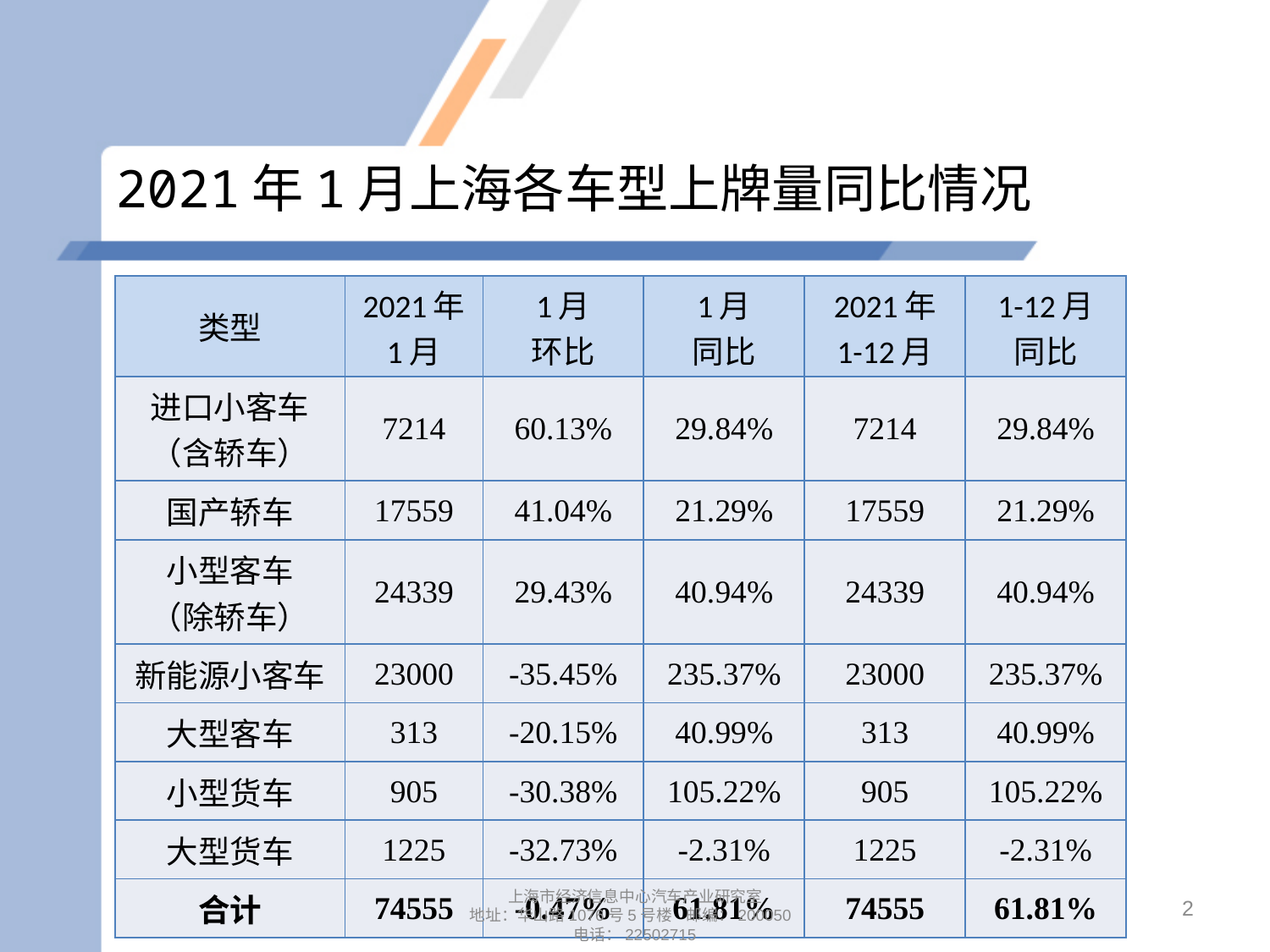

# 2021年1月上海各车型上牌量同比情况

| 类型 | 2021年 1月 | 1月 环比 | 1月 同比 | 2021年 1-12月 | 1-12月 同比 |
| --- | --- | --- | --- | --- | --- |
| 进口小客车 （含轿车） | 7214 | 60.13% | 29.84% | 7214 | 29.84% |
| 国产轿车 | 17559 | 41.04% | 21.29% | 17559 | 21.29% |
| 小型客车 （除轿车） | 24339 | 29.43% | 40.94% | 24339 | 40.94% |
| 新能源小客车 | 23000 | -35.45% | 235.37% | 23000 | 235.37% |
| 大型客车 | 313 | -20.15% | 40.99% | 313 | 40.99% |
| 小型货车 | 905 | -30.38% | 105.22% | 905 | 105.22% |
| 大型货车 | 1225 | -32.73% | -2.31% | 1225 | -2.31% |
| 合计 | 74555 | -0.47% | 61.81% | 74555 | 61.81% |

2
上海市经济信息中心汽车产业研究室
地址：华山路1076号5号楼    邮编：200050
电话：22502715